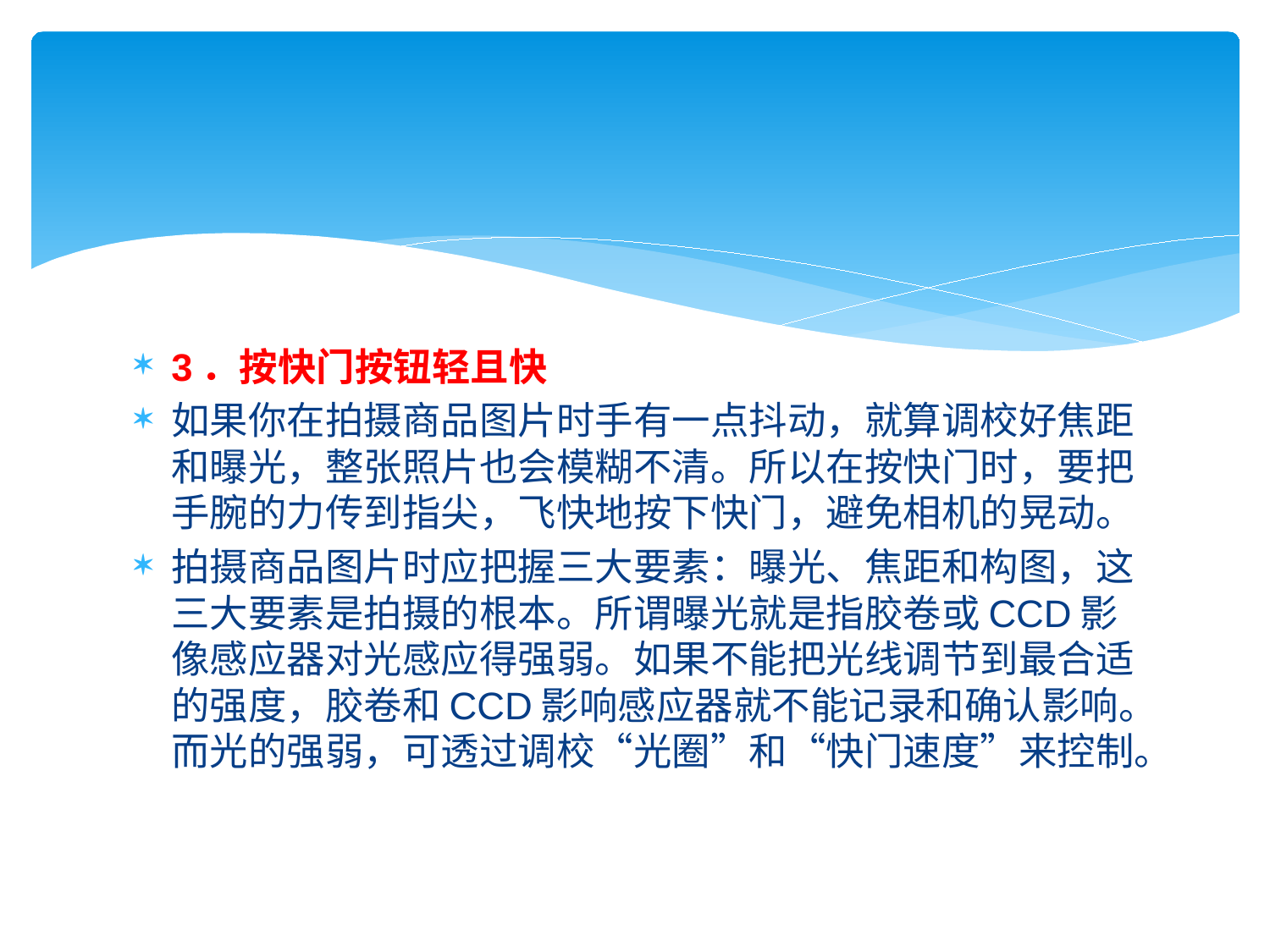

3．按快门按钮轻且快
如果你在拍摄商品图片时手有一点抖动，就算调校好焦距和曝光，整张照片也会模糊不清。所以在按快门时，要把手腕的力传到指尖，飞快地按下快门，避免相机的晃动。
拍摄商品图片时应把握三大要素：曝光、焦距和构图，这三大要素是拍摄的根本。所谓曝光就是指胶卷或CCD影像感应器对光感应得强弱。如果不能把光线调节到最合适的强度，胶卷和CCD影响感应器就不能记录和确认影响。而光的强弱，可透过调校“光圈”和“快门速度”来控制。